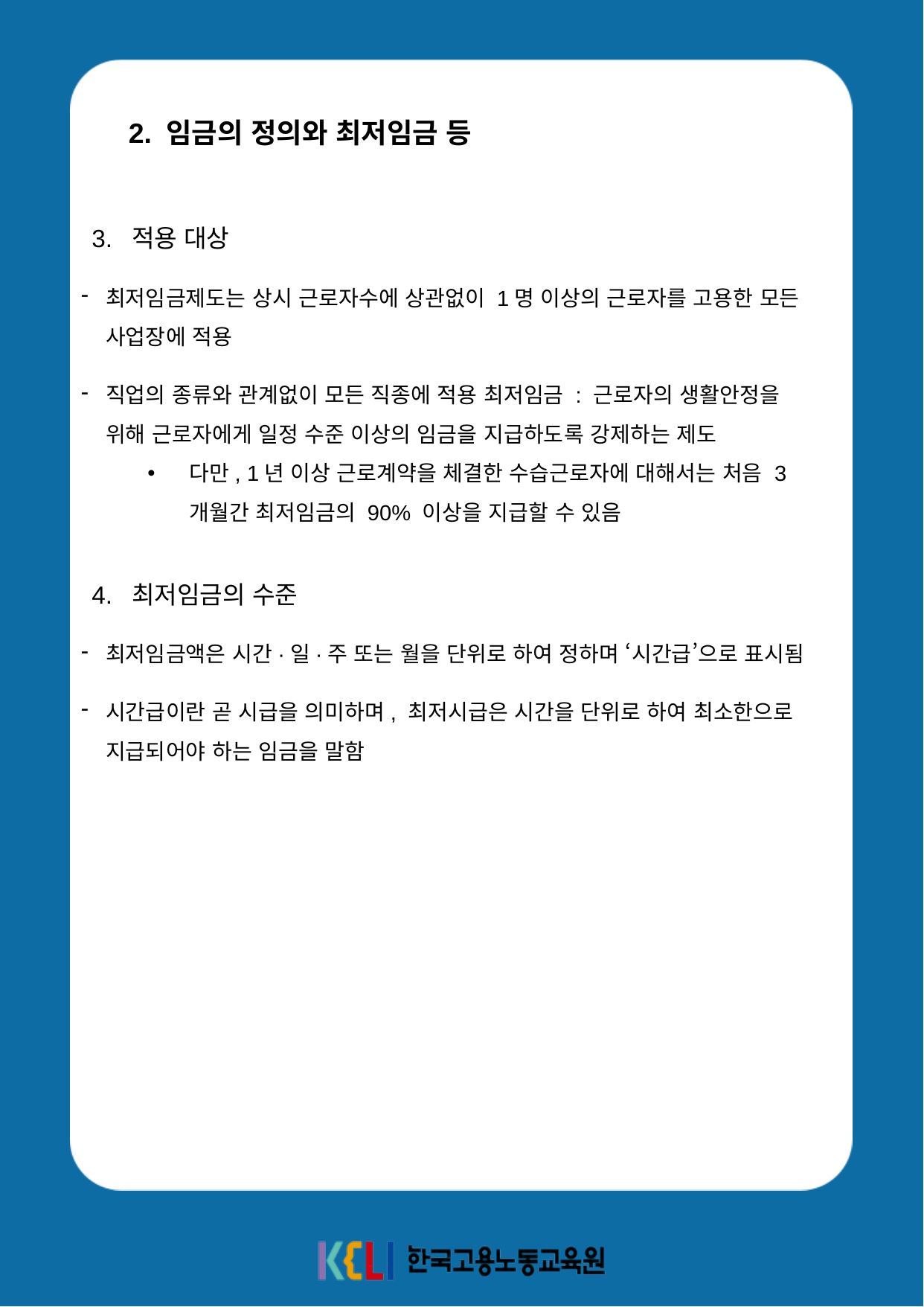

2. 임금의 정의와 최저임금 등
3.  적용 대상
최저임금제도는 상시 근로자수에 상관없이 1명 이상의 근로자를 고용한 모든 사업장에 적용
직업의 종류와 관계없이 모든 직종에 적용 최저임금 : 근로자의 생활안정을 위해 근로자에게 일정 수준 이상의 임금을 지급하도록 강제하는 제도
다만, 1년 이상 근로계약을 체결한 수습근로자에 대해서는 처음 3개월간 최저임금의 90% 이상을 지급할 수 있음

4.  최저임금의 수준
최저임금액은 시간·일·주 또는 월을 단위로 하여 정하며 ‘시간급’으로 표시됨
시간급이란 곧 시급을 의미하며, 최저시급은 시간을 단위로 하여 최소한으로 지급되어야 하는 임금을 말함